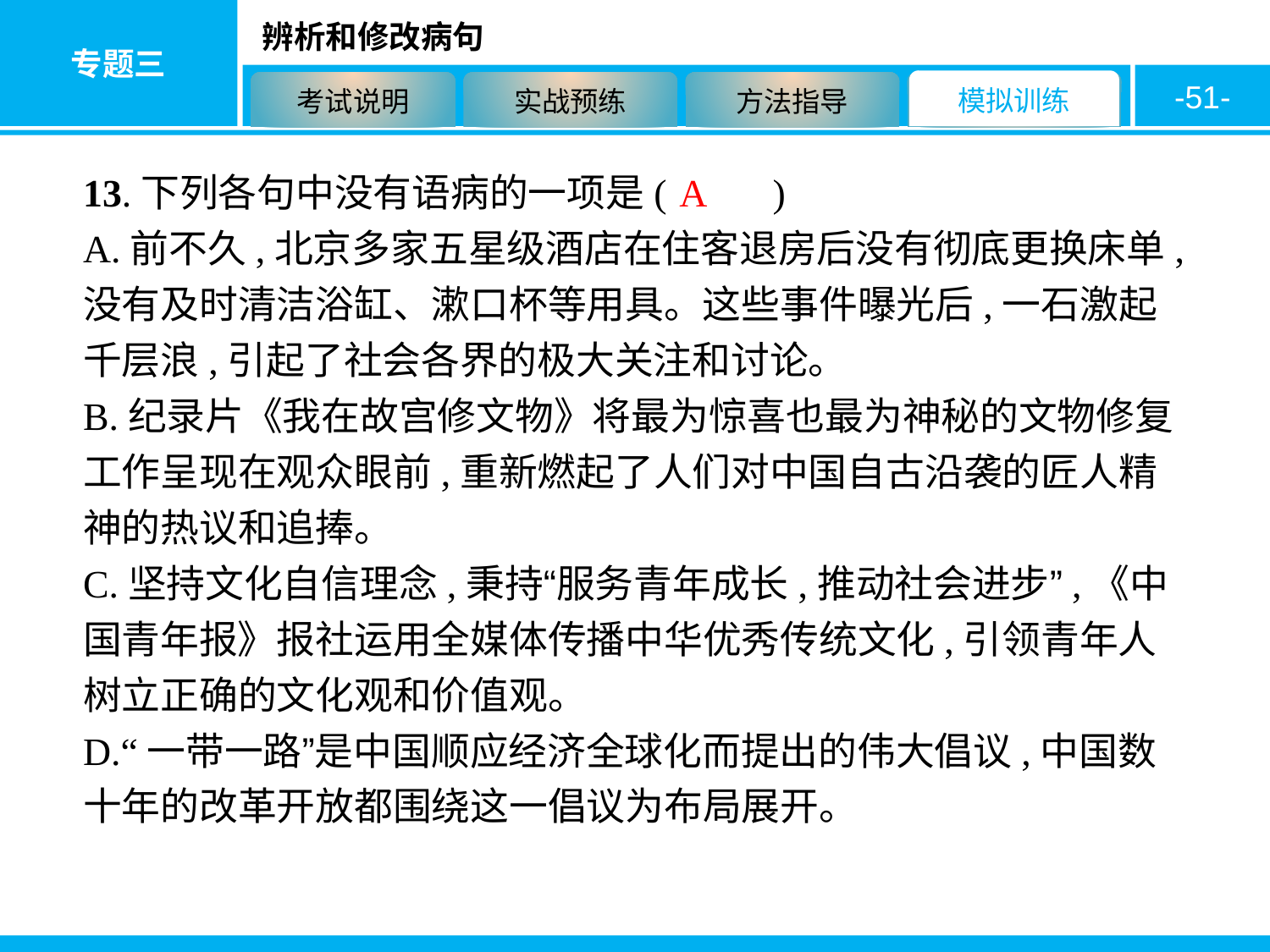

-51-
13.下列各句中没有语病的一项是( 　　)
A.前不久,北京多家五星级酒店在住客退房后没有彻底更换床单,没有及时清洁浴缸、漱口杯等用具。这些事件曝光后,一石激起千层浪,引起了社会各界的极大关注和讨论。
B.纪录片《我在故宫修文物》将最为惊喜也最为神秘的文物修复工作呈现在观众眼前,重新燃起了人们对中国自古沿袭的匠人精神的热议和追捧。
C.坚持文化自信理念,秉持“服务青年成长,推动社会进步”,《中国青年报》报社运用全媒体传播中华优秀传统文化,引领青年人树立正确的文化观和价值观。
D.“一带一路”是中国顺应经济全球化而提出的伟大倡议,中国数十年的改革开放都围绕这一倡议为布局展开。
A